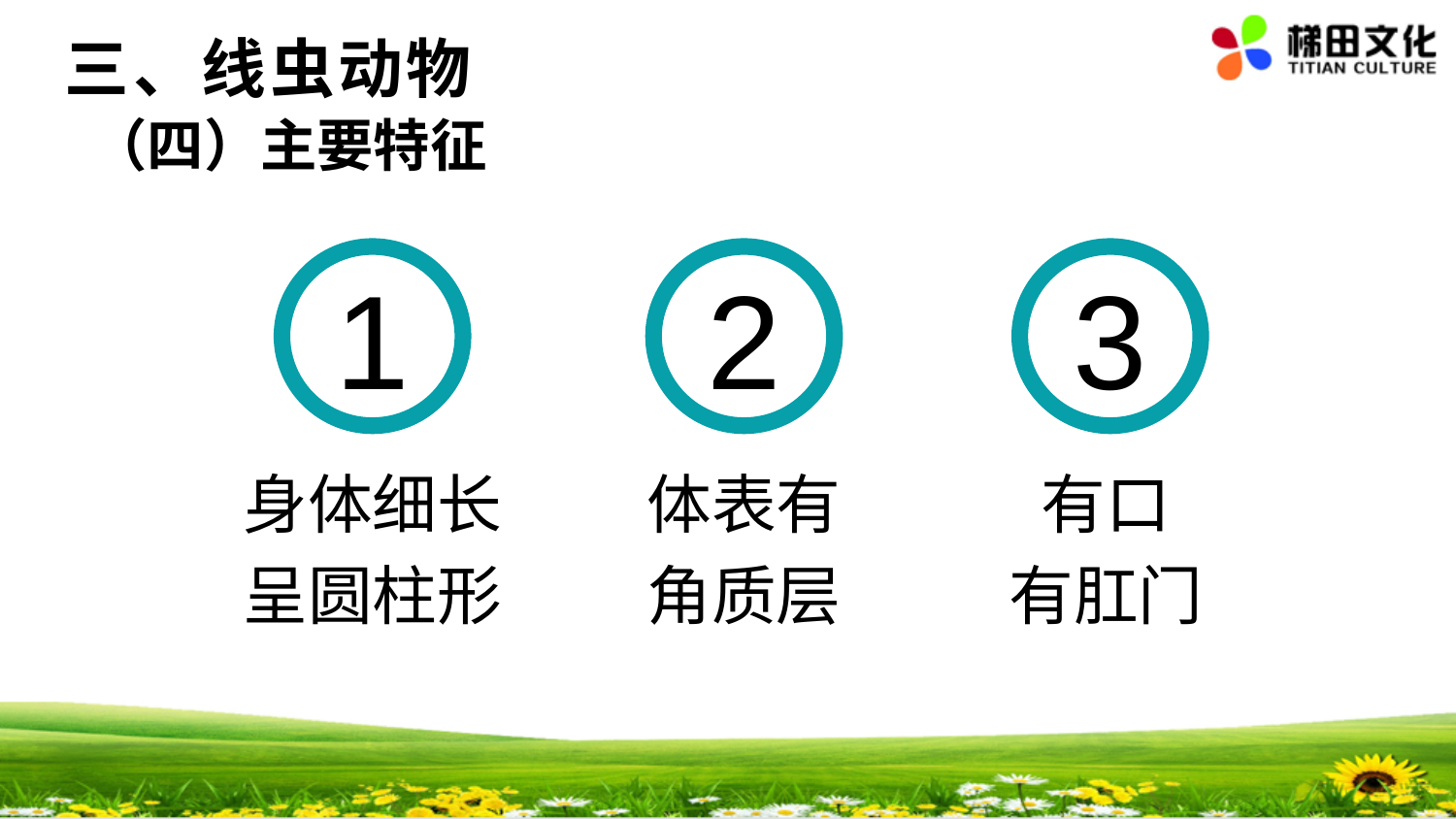

三、线虫动物
#
（四）主要特征
1
身体细长
呈圆柱形
2
体表有
角质层
3
有口
有肛门